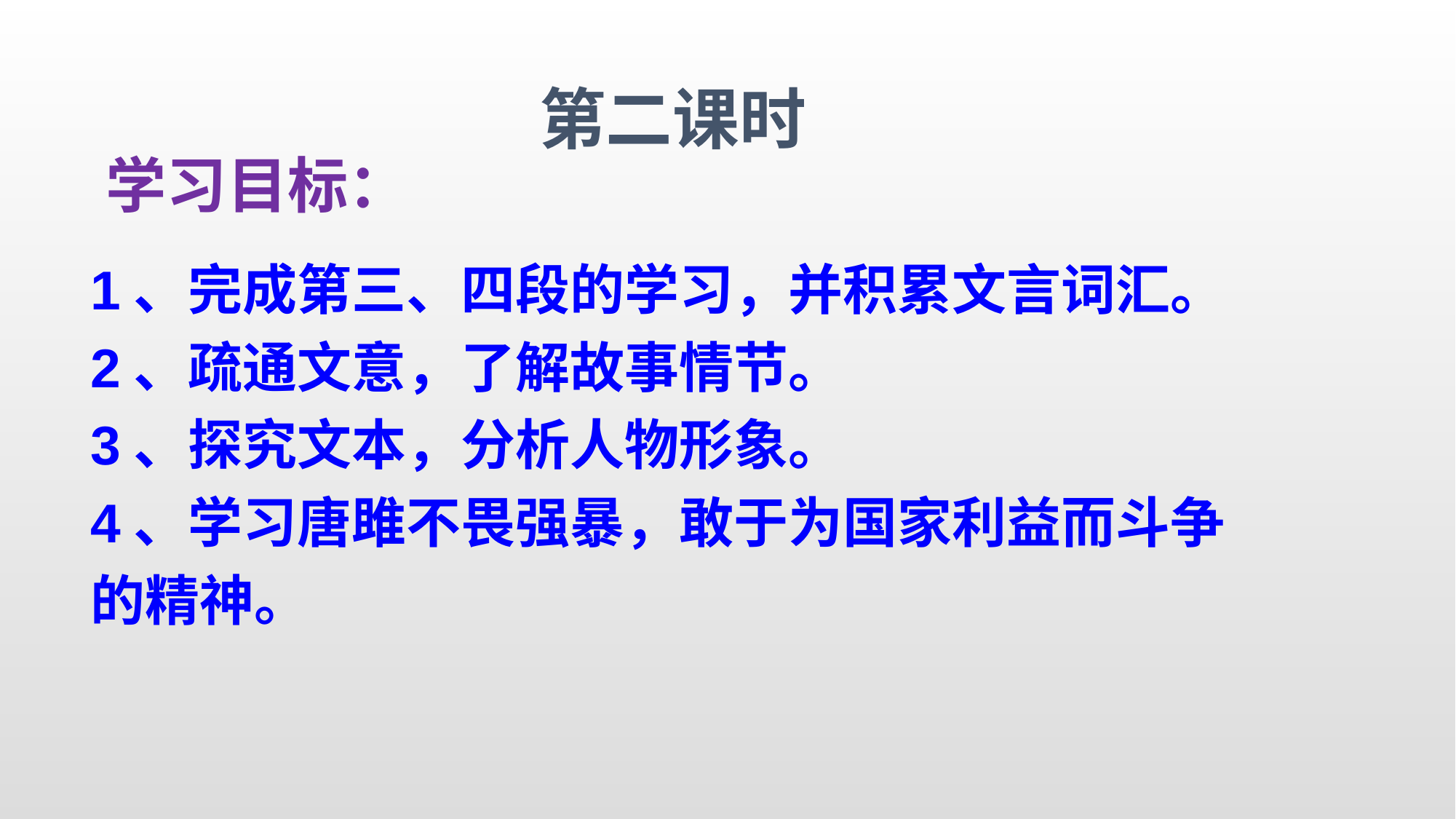

第二课时

 学习目标：
1、完成第三、四段的学习，并积累文言词汇。
2、疏通文意，了解故事情节。
3、探究文本，分析人物形象。
4、学习唐雎不畏强暴，敢于为国家利益而斗争的精神。